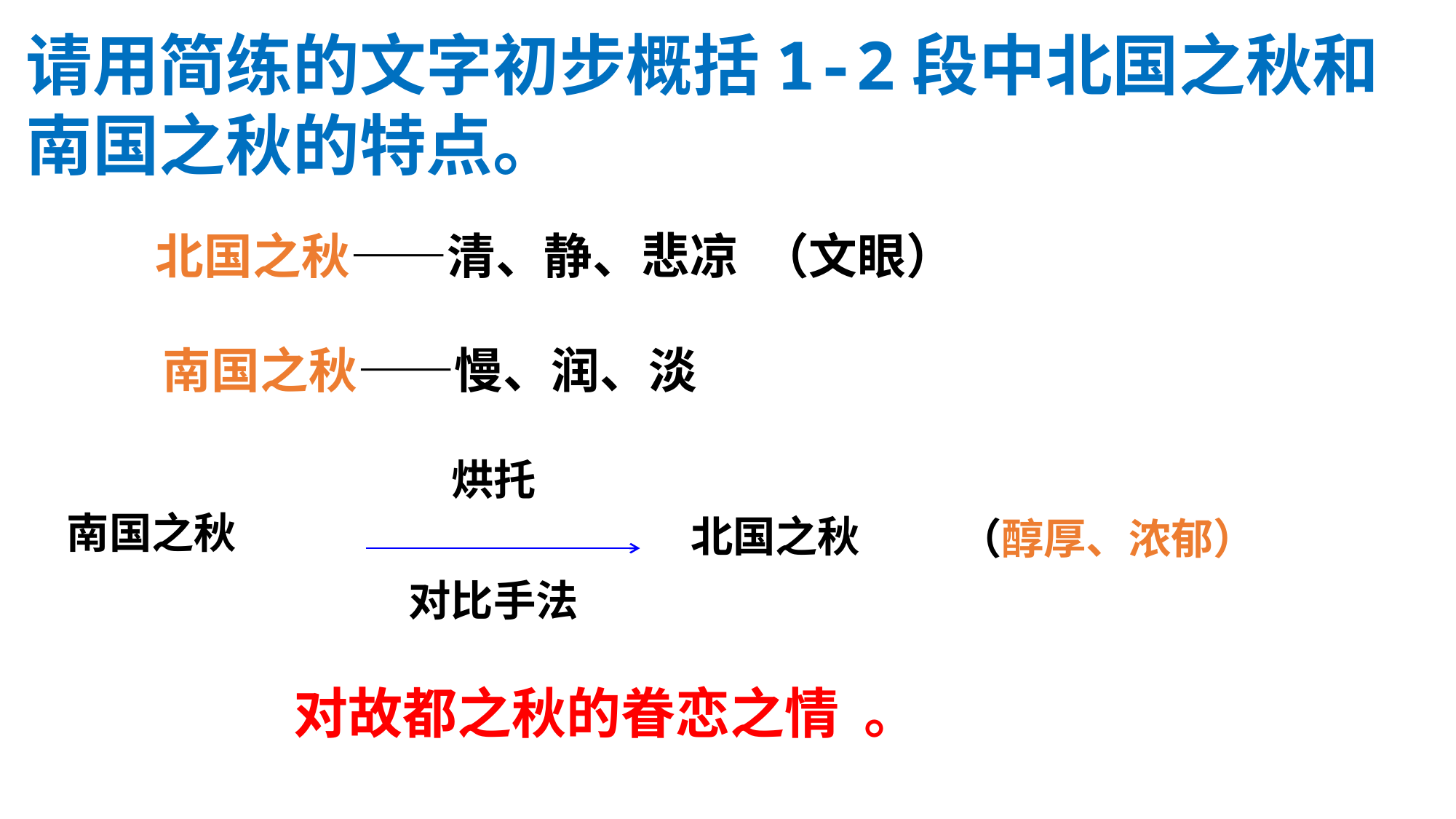

请用简练的文字初步概括1-2段中北国之秋和南国之秋的特点。
北国之秋——清、静、悲凉  （文眼）
南国之秋——慢、润、淡
烘托
南国之秋
北国之秋
（醇厚、浓郁）

对比手法

对故都之秋的眷恋之情  。